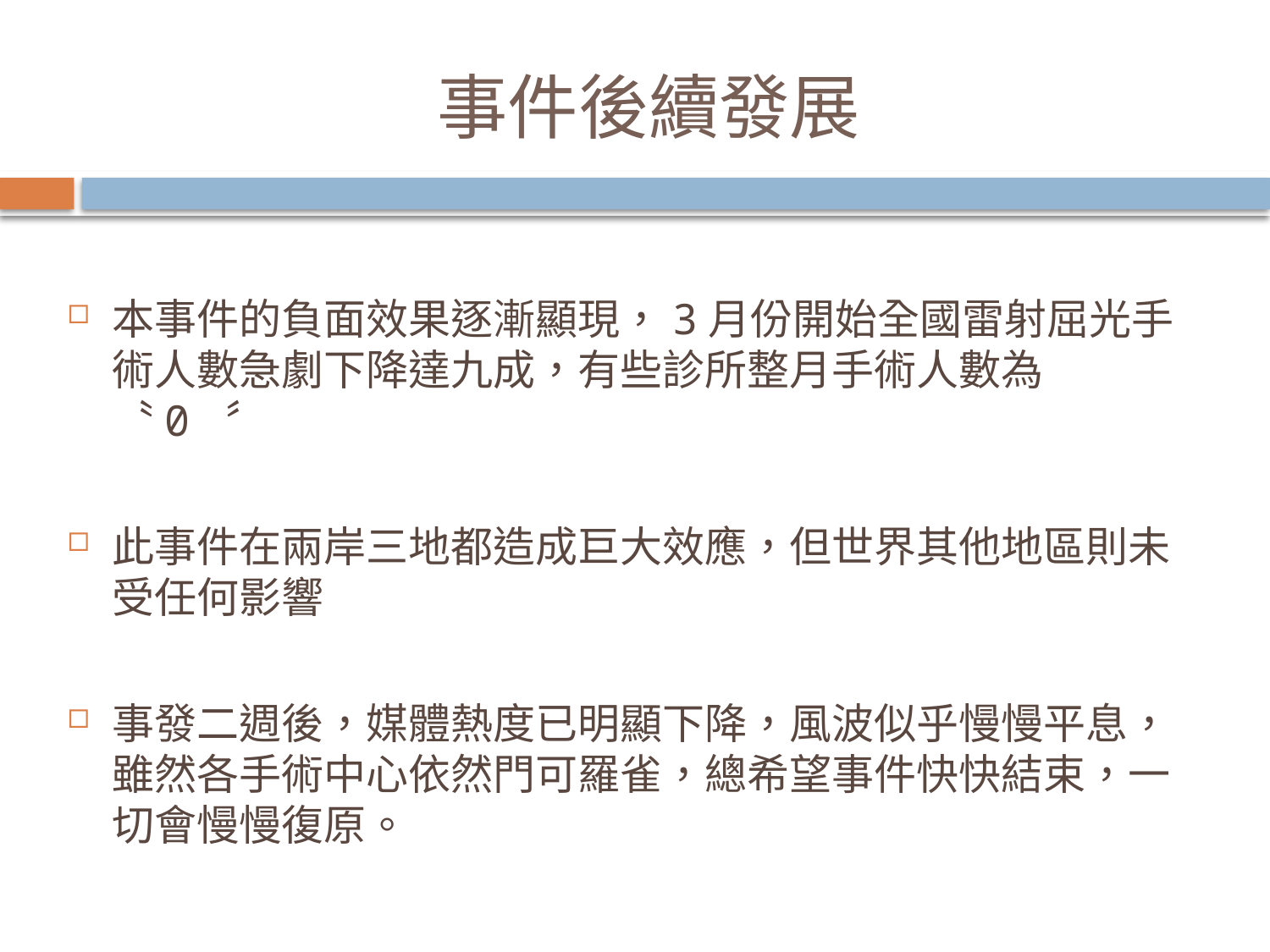

# 事件後續發展
本事件的負面效果逐漸顯現，3月份開始全國雷射屈光手術人數急劇下降達九成，有些診所整月手術人數為〝0 〞

此事件在兩岸三地都造成巨大效應，但世界其他地區則未受任何影響

事發二週後，媒體熱度已明顯下降，風波似乎慢慢平息，雖然各手術中心依然門可羅雀，總希望事件快快結束，一切會慢慢復原。